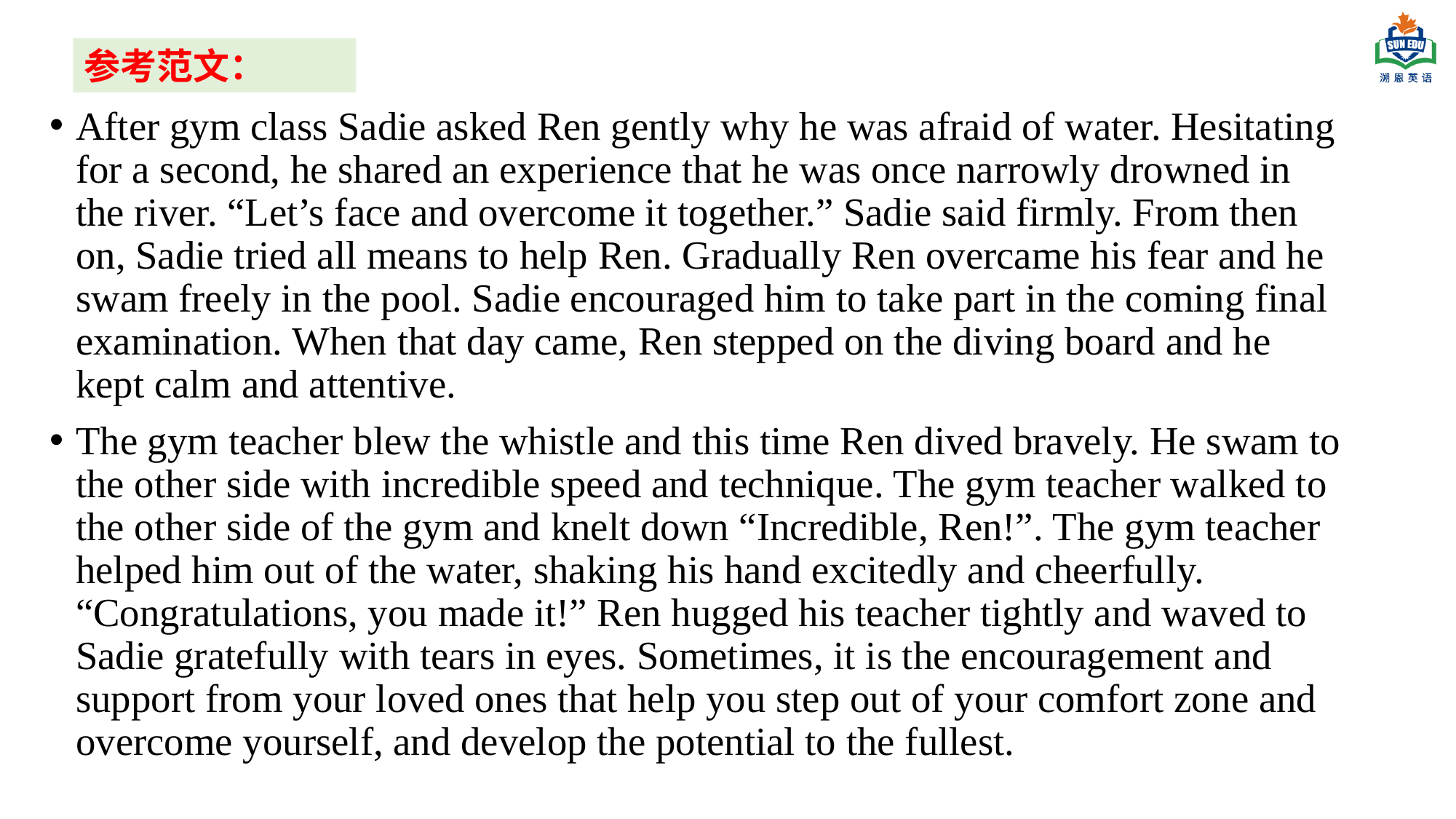

参考范文：
After gym class Sadie asked Ren gently why he was afraid of water. Hesitating for a second, he shared an experience that he was once narrowly drowned in the river. “Let’s face and overcome it together.” Sadie said firmly. From then on, Sadie tried all means to help Ren. Gradually Ren overcame his fear and he swam freely in the pool. Sadie encouraged him to take part in the coming final examination. When that day came, Ren stepped on the diving board and he kept calm and attentive.
The gym teacher blew the whistle and this time Ren dived bravely. He swam to the other side with incredible speed and technique. The gym teacher walked to the other side of the gym and knelt down “Incredible, Ren!”. The gym teacher helped him out of the water, shaking his hand excitedly and cheerfully. “Congratulations, you made it!” Ren hugged his teacher tightly and waved to Sadie gratefully with tears in eyes. Sometimes, it is the encouragement and support from your loved ones that help you step out of your comfort zone and overcome yourself, and develop the potential to the fullest.